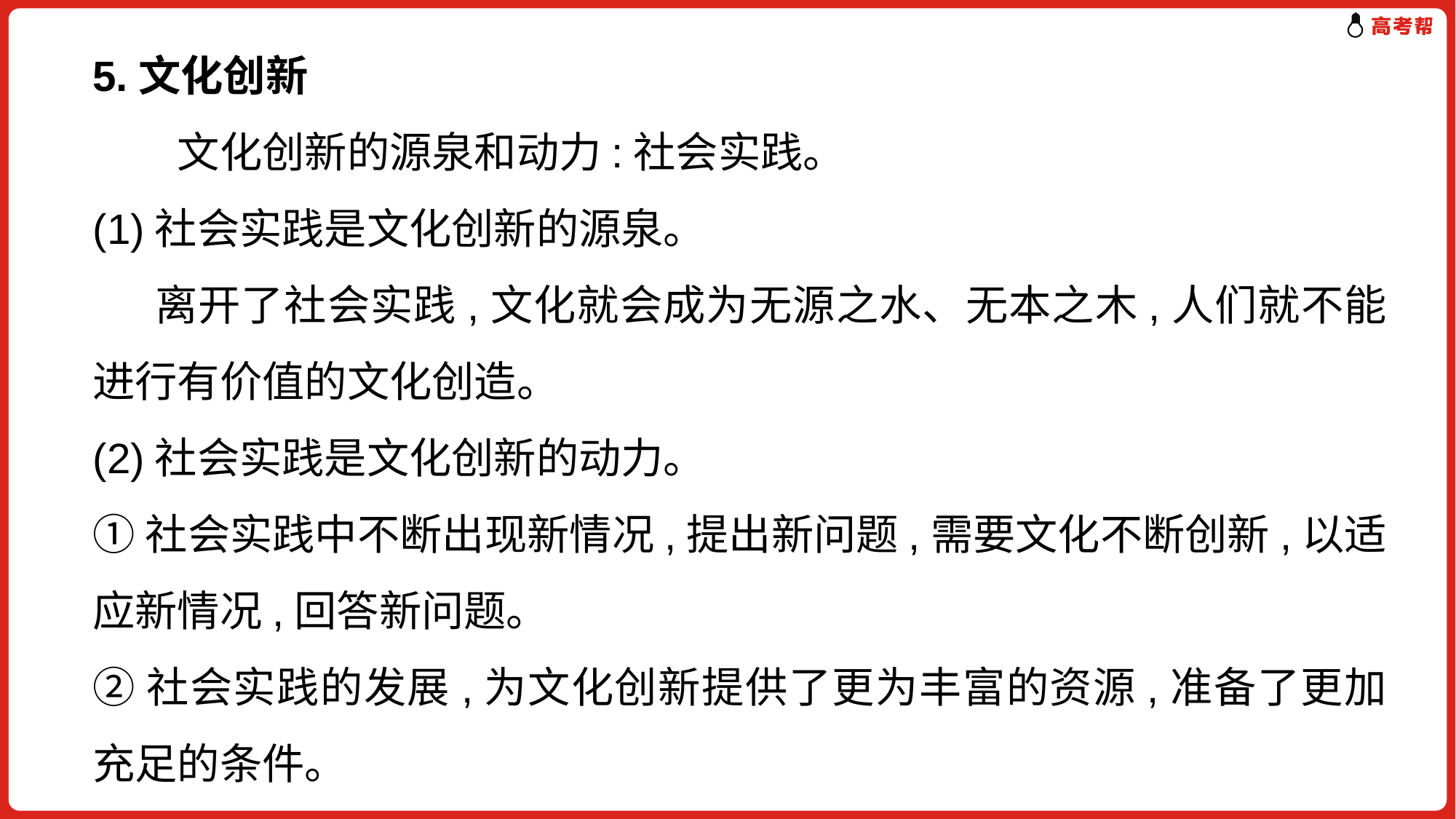

5.文化创新
　　文化创新的源泉和动力:社会实践。
(1)社会实践是文化创新的源泉。
     离开了社会实践,文化就会成为无源之水、无本之木,人们就不能进行有价值的文化创造。
(2)社会实践是文化创新的动力。
①社会实践中不断出现新情况,提出新问题,需要文化不断创新,以适应新情况,回答新问题。
②社会实践的发展,为文化创新提供了更为丰富的资源,准备了更加充足的条件。